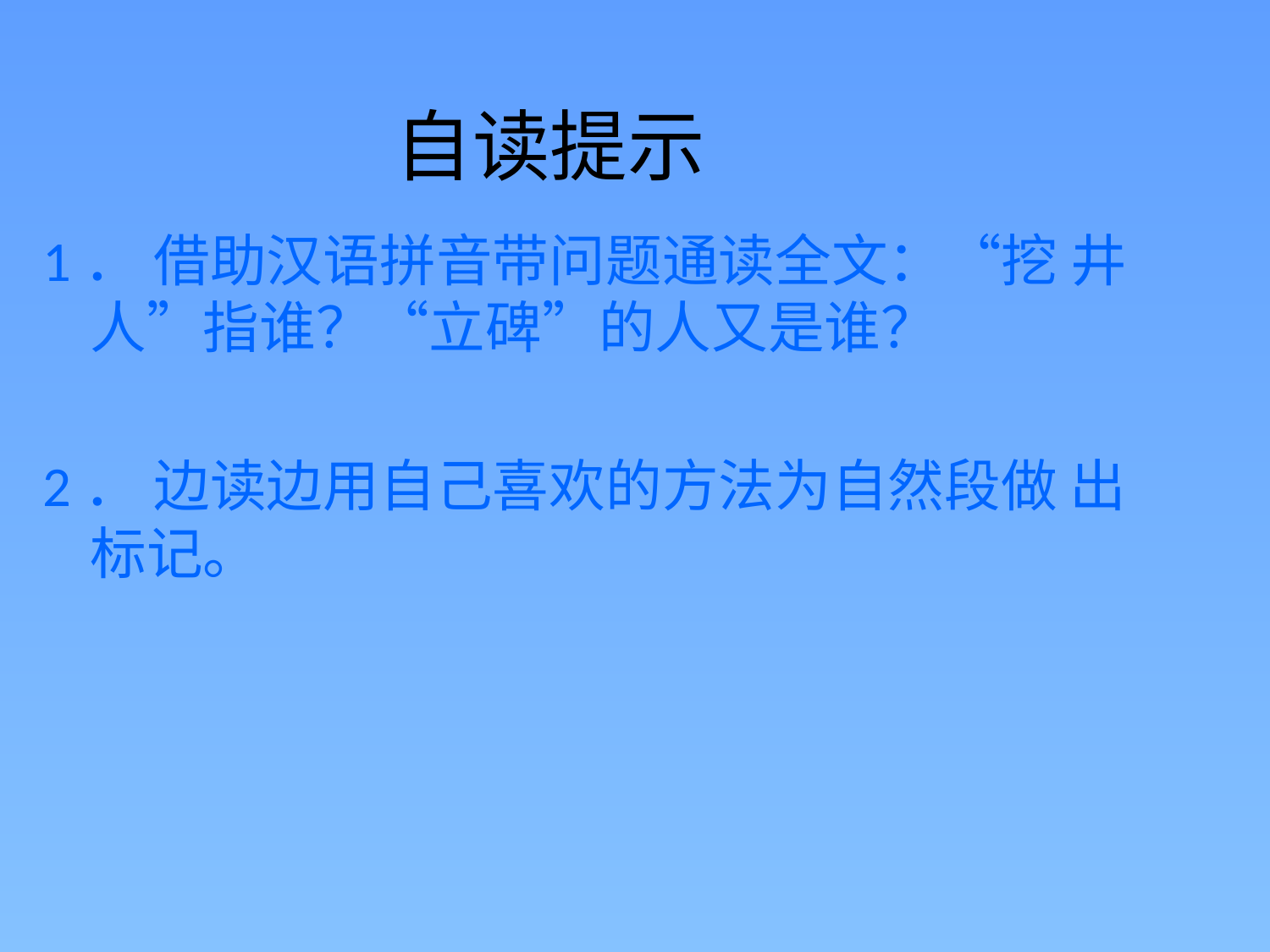

# 自读提示
1． 借助汉语拼音带问题通读全文：“挖 井人”指谁？“立碑”的人又是谁？

2． 边读边用自己喜欢的方法为自然段做 出标记。